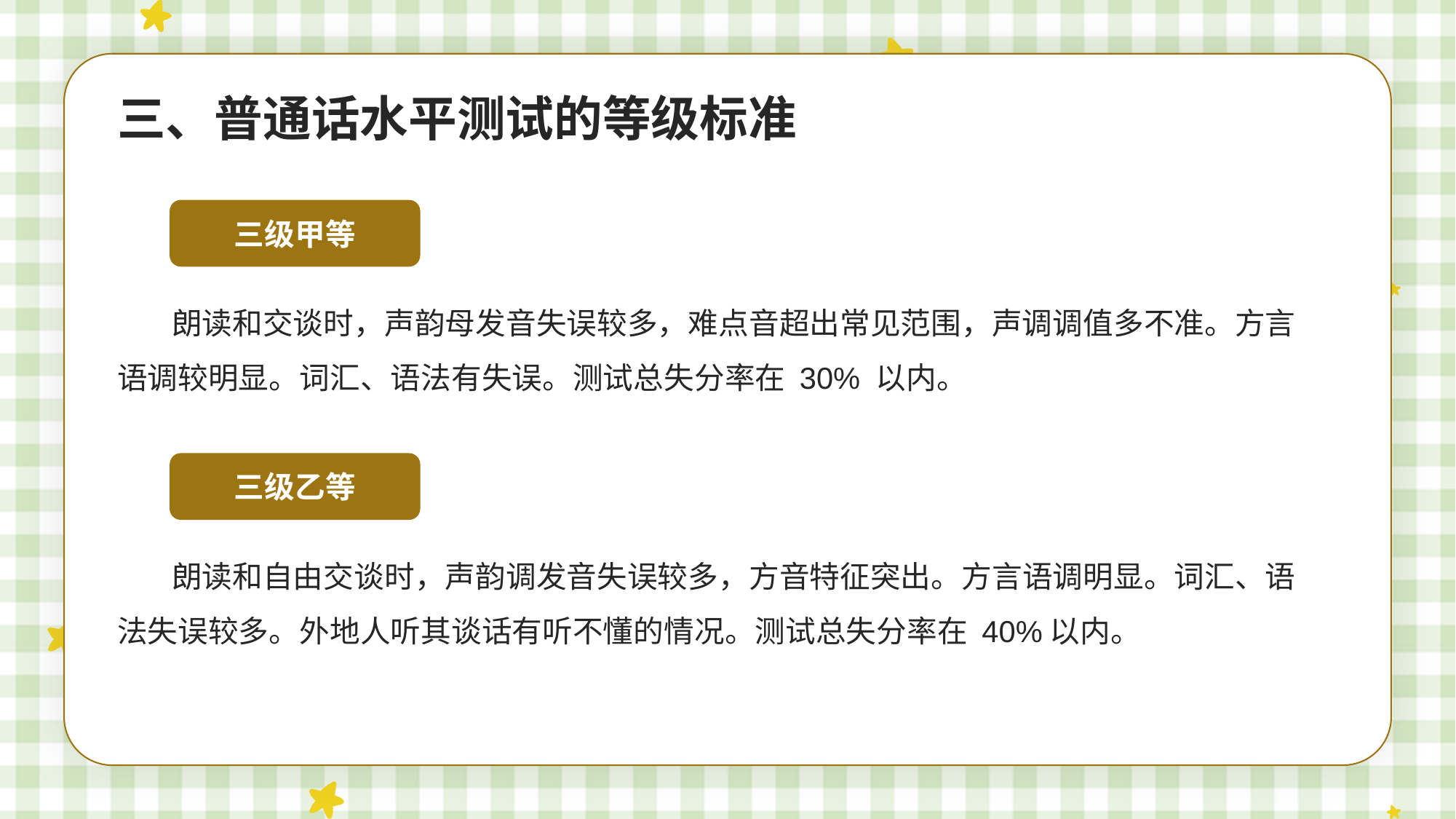

三、普通话水平测试的等级标准
三级甲等
朗读和交谈时，声韵母发音失误较多，难点音超出常见范围，声调调值多不准。方言语调较明显。词汇、语法有失误。测试总失分率在 30% 以内。
三级乙等
朗读和自由交谈时，声韵调发音失误较多，方音特征突出。方言语调明显。词汇、语法失误较多。外地人听其谈话有听不懂的情况。测试总失分率在 40%以内。